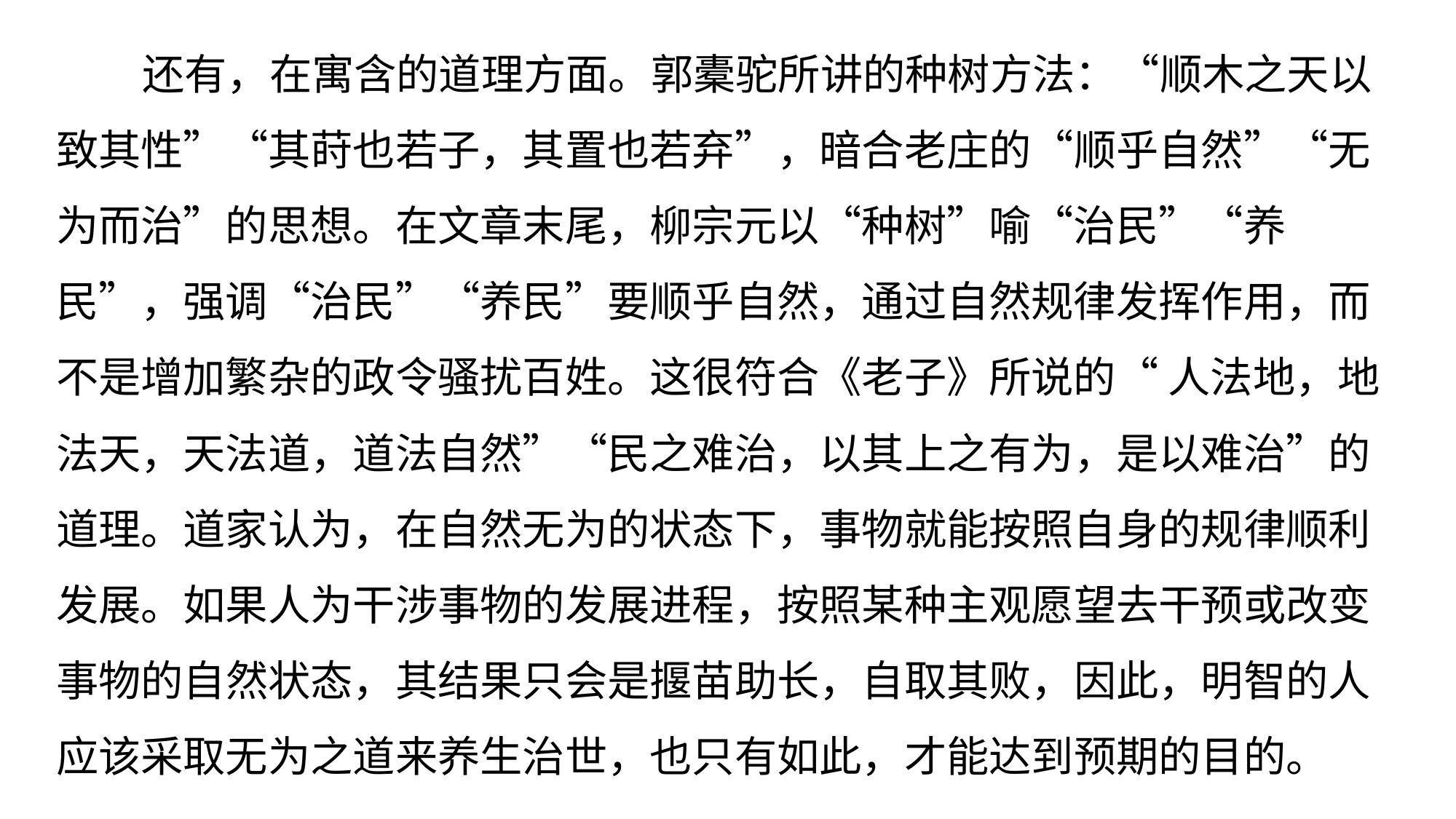

还有，在寓含的道理方面。郭橐驼所讲的种树方法：“顺木之天以致其性”“其莳也若子，其置也若弃”，暗合老庄的“顺乎自然”“无为而治”的思想。在文章末尾，柳宗元以“种树”喻“治民”“养民”，强调“治民”“养民”要顺乎自然，通过自然规律发挥作用，而不是增加繁杂的政令骚扰百姓。这很符合《老子》所说的“ 人法地，地法天，天法道，道法自然”“民之难治，以其上之有为，是以难治”的道理。道家认为，在自然无为的状态下，事物就能按照自身的规律顺利发展。如果人为干涉事物的发展进程，按照某种主观愿望去干预或改变事物的自然状态，其结果只会是揠苗助长，自取其败，因此，明智的人应该采取无为之道来养生治世，也只有如此，才能达到预期的目的。